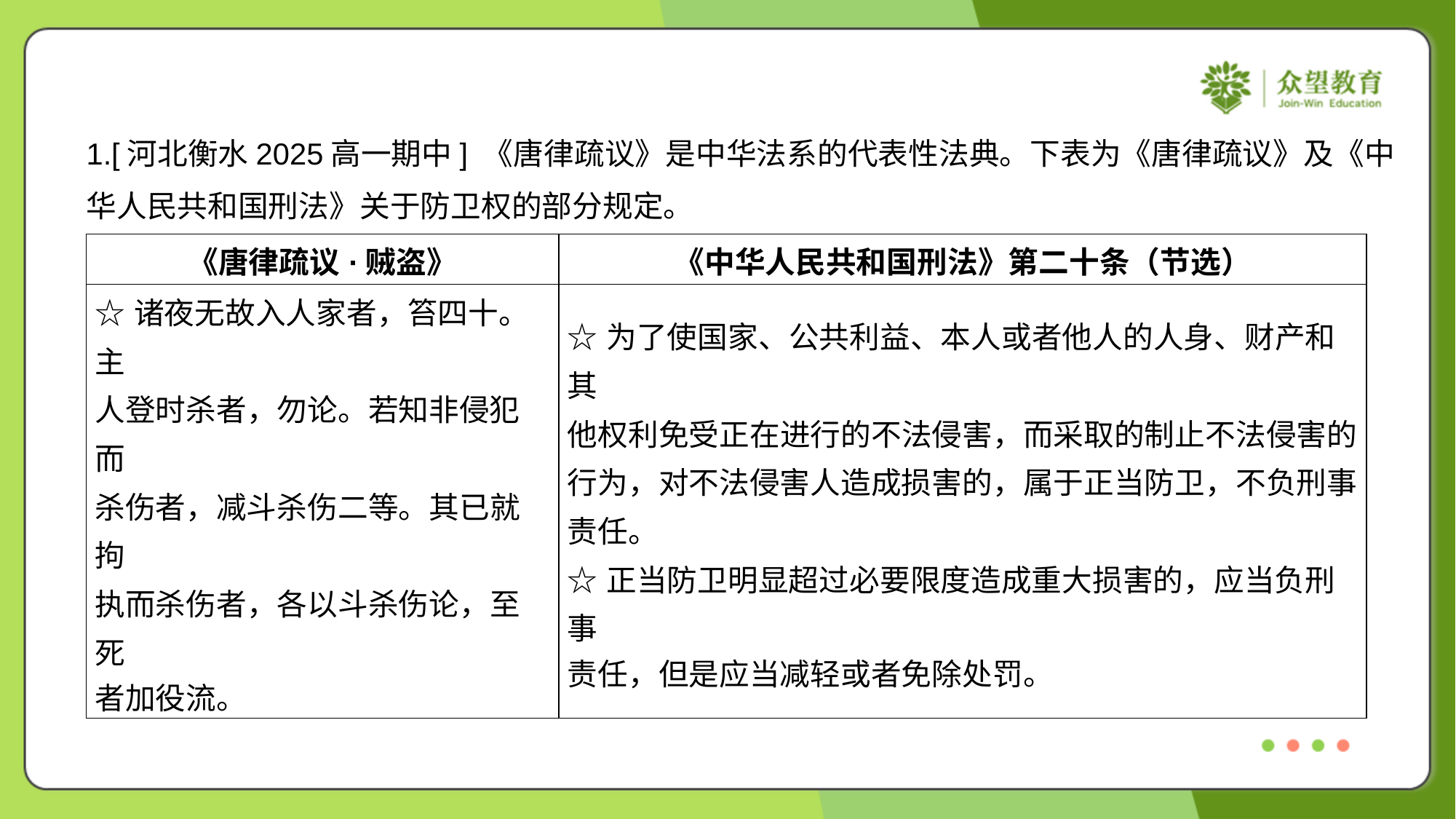

1.[河北衡水2025高一期中] 《唐律疏议》是中华法系的代表性法典。下表为《唐律疏议》及《中
华人民共和国刑法》关于防卫权的部分规定。
| 《唐律疏议·贼盗》 | 《中华人民共和国刑法》第二十条（节选） |
| --- | --- |
| ☆诸夜无故入人家者，笞四十。主 人登时杀者，勿论。若知非侵犯而 杀伤者，减斗杀伤二等。其已就拘 执而杀伤者，各以斗杀伤论，至死 者加役流。 | ☆为了使国家、公共利益、本人或者他人的人身、财产和其 他权利免受正在进行的不法侵害，而采取的制止不法侵害的 行为，对不法侵害人造成损害的，属于正当防卫，不负刑事 责任。 ☆正当防卫明显超过必要限度造成重大损害的，应当负刑事 责任，但是应当减轻或者免除处罚。 |